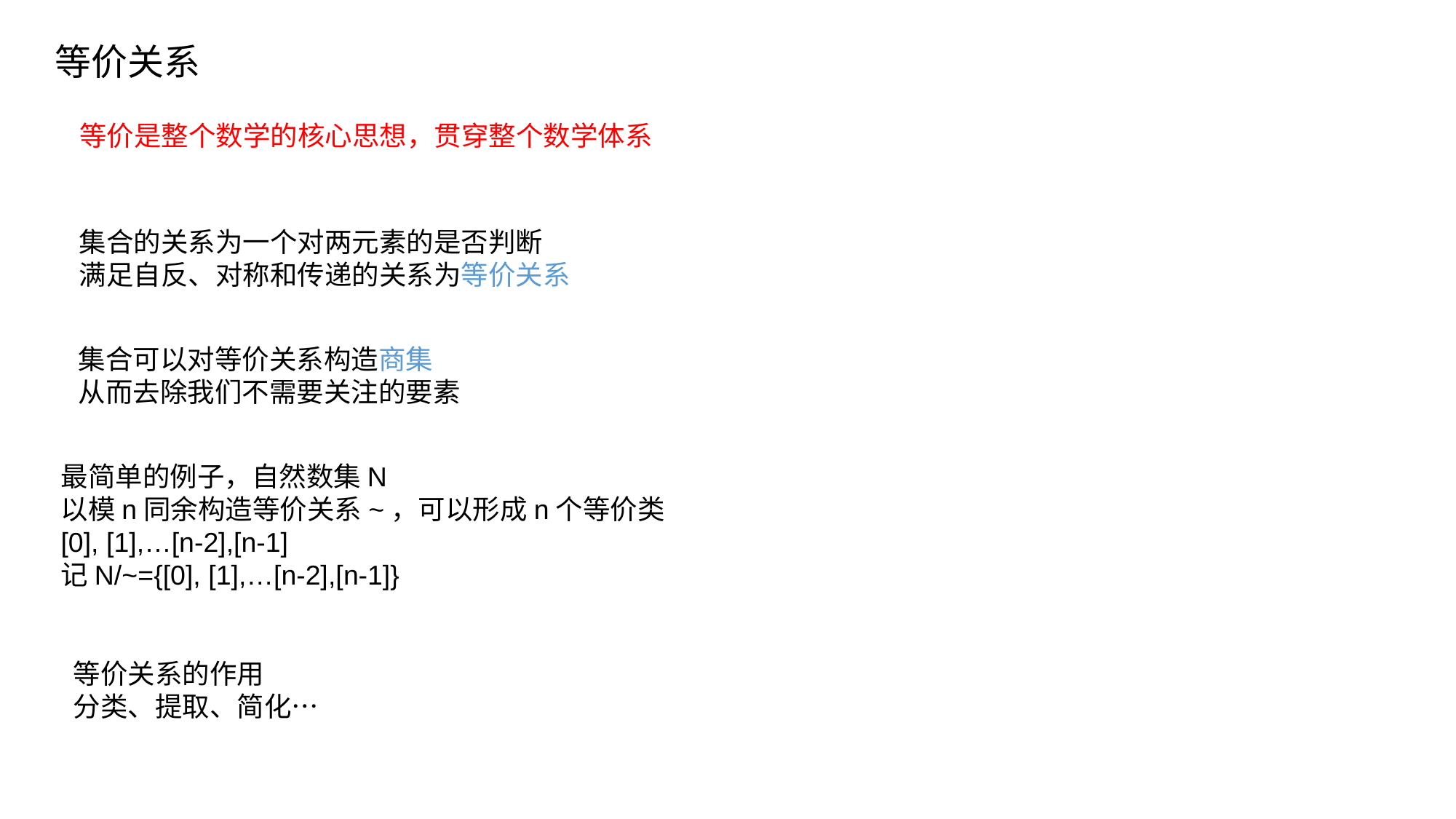

等价关系
等价是整个数学的核心思想，贯穿整个数学体系
集合的关系为一个对两元素的是否判断
满足自反、对称和传递的关系为等价关系
集合可以对等价关系构造商集
从而去除我们不需要关注的要素
最简单的例子，自然数集N
以模n同余构造等价关系~，可以形成n个等价类
[0], [1],…[n-2],[n-1]
记N/~={[0], [1],…[n-2],[n-1]}
等价关系的作用
分类、提取、简化…